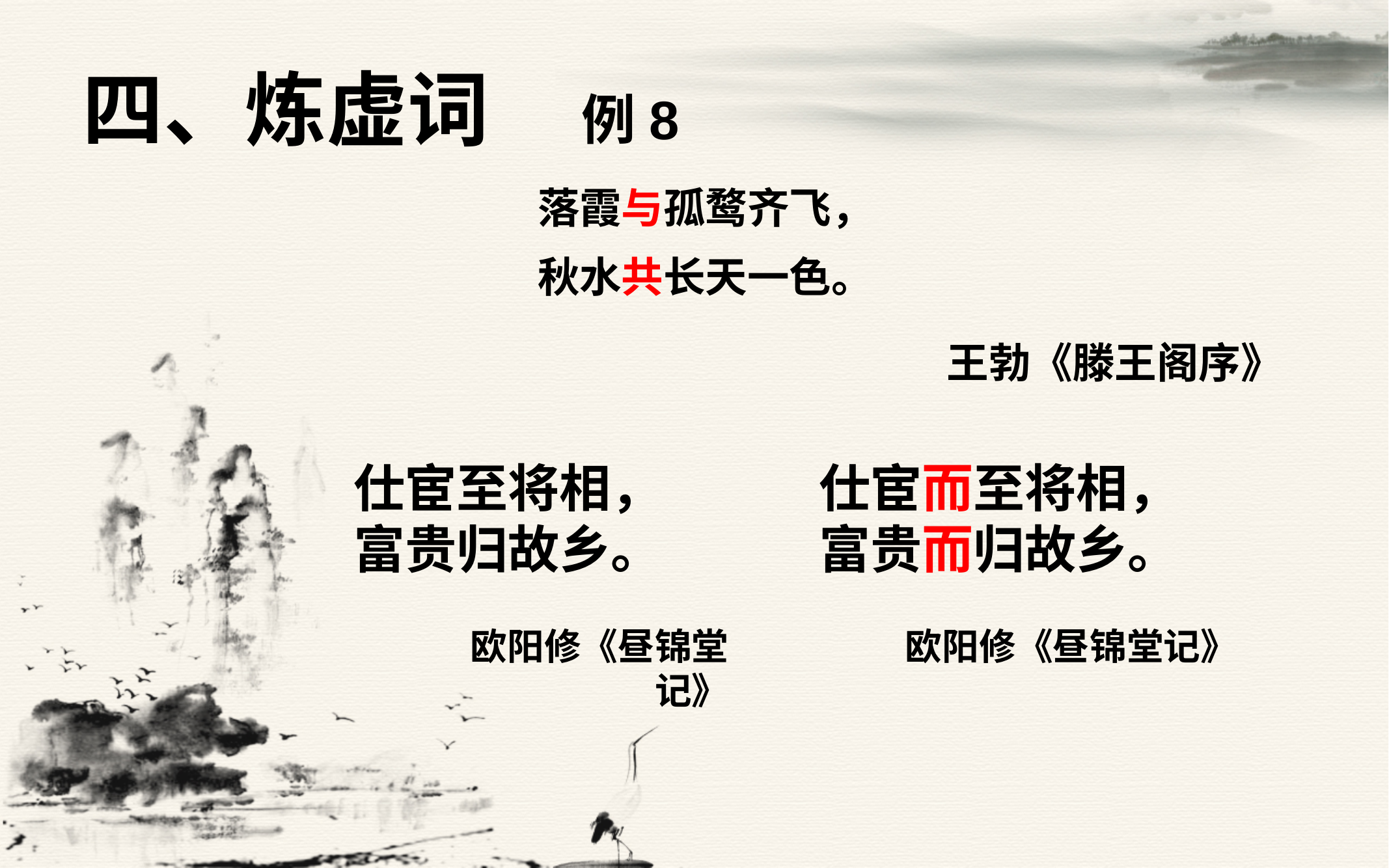

# 四、炼虚词     例8
落霞与孤鹜齐飞，
秋水共长天一色。

王勃《滕王阁序》

仕宦而至将相，
富贵而归故乡。
                                                欧阳修《昼锦堂记》
仕宦至将相，
富贵归故乡。
                                                   欧阳修《昼锦堂记》